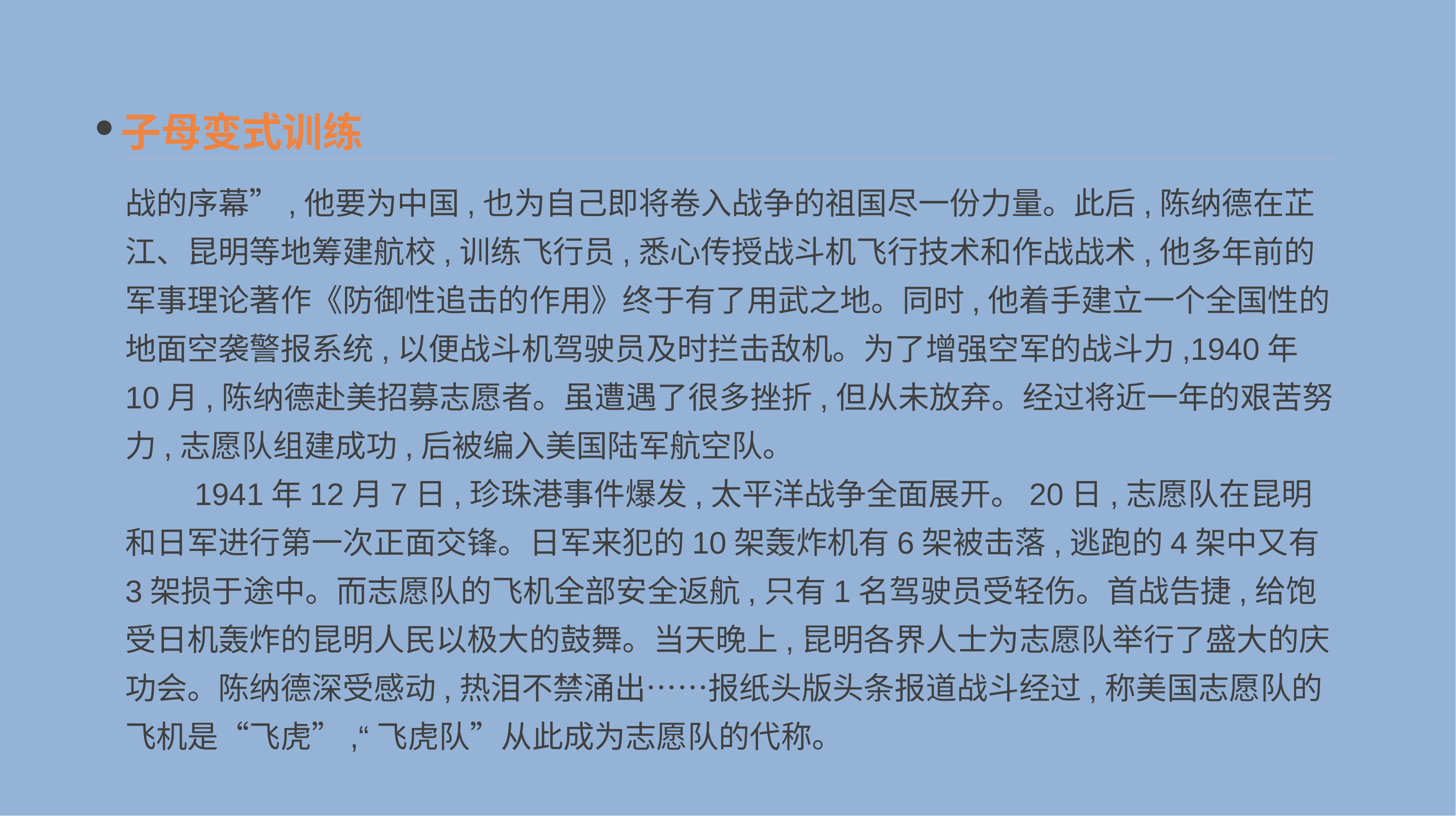

子母变式训练

战的序幕”,他要为中国,也为自己即将卷入战争的祖国尽一份力量。此后,陈纳德在芷江、昆明等地筹建航校,训练飞行员,悉心传授战斗机飞行技术和作战战术,他多年前的军事理论著作《防御性追击的作用》终于有了用武之地。同时,他着手建立一个全国性的地面空袭警报系统,以便战斗机驾驶员及时拦击敌机。为了增强空军的战斗力,1940年10月,陈纳德赴美招募志愿者。虽遭遇了很多挫折,但从未放弃。经过将近一年的艰苦努力,志愿队组建成功,后被编入美国陆军航空队。
　　1941年12月7日,珍珠港事件爆发,太平洋战争全面展开。20日,志愿队在昆明和日军进行第一次正面交锋。日军来犯的10架轰炸机有6架被击落,逃跑的4架中又有3架损于途中。而志愿队的飞机全部安全返航,只有1名驾驶员受轻伤。首战告捷,给饱受日机轰炸的昆明人民以极大的鼓舞。当天晚上,昆明各界人士为志愿队举行了盛大的庆功会。陈纳德深受感动,热泪不禁涌出……报纸头版头条报道战斗经过,称美国志愿队的飞机是“飞虎”,“飞虎队”从此成为志愿队的代称。